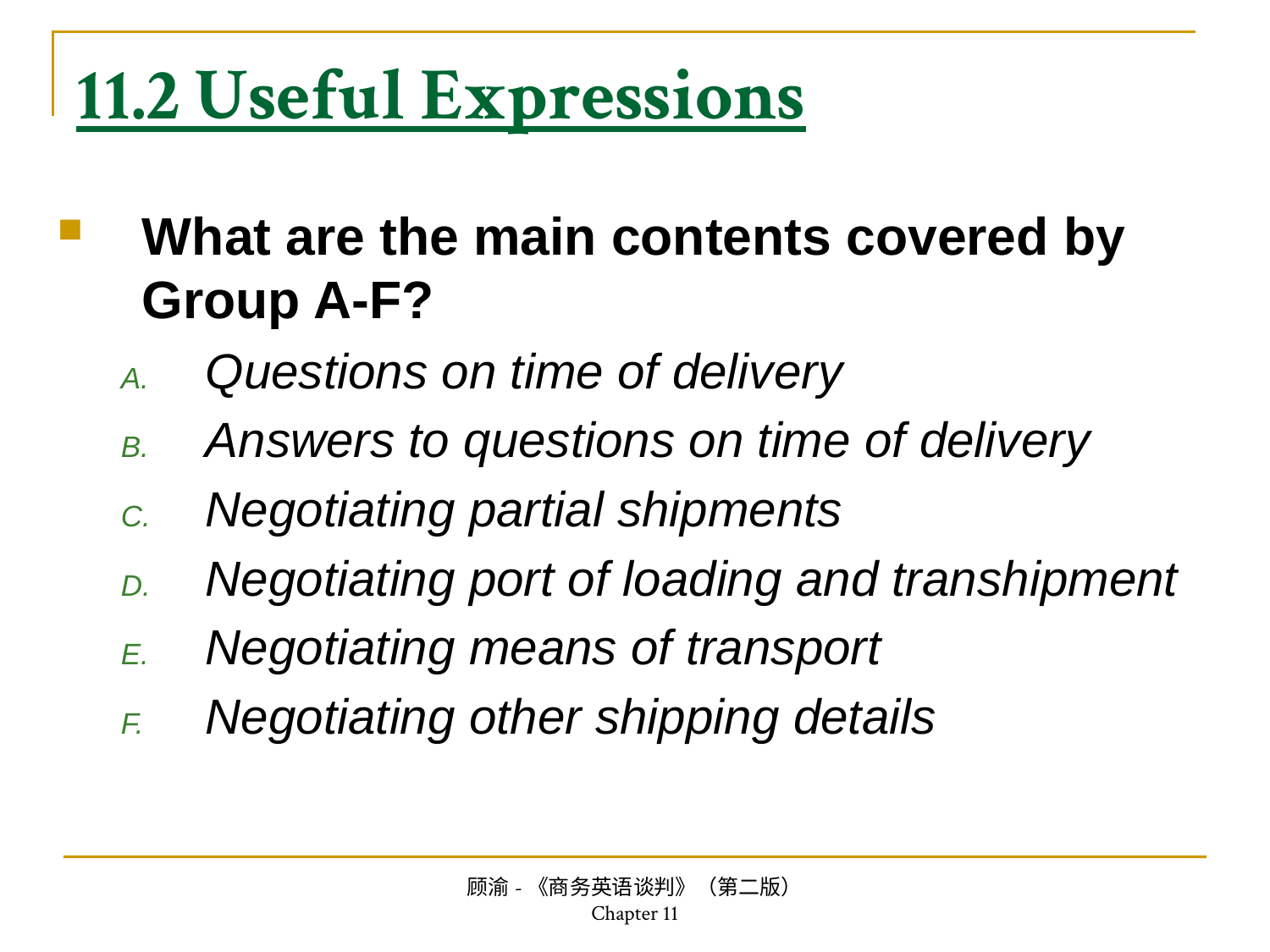

# 11.2 Useful Expressions
What are the main contents covered by Group A-F?
Questions on time of delivery
Answers to questions on time of delivery
Negotiating partial shipments
Negotiating port of loading and transhipment
Negotiating means of transport
Negotiating other shipping details

18
顾渝-《商务英语谈判》（第二版） Chapter 11